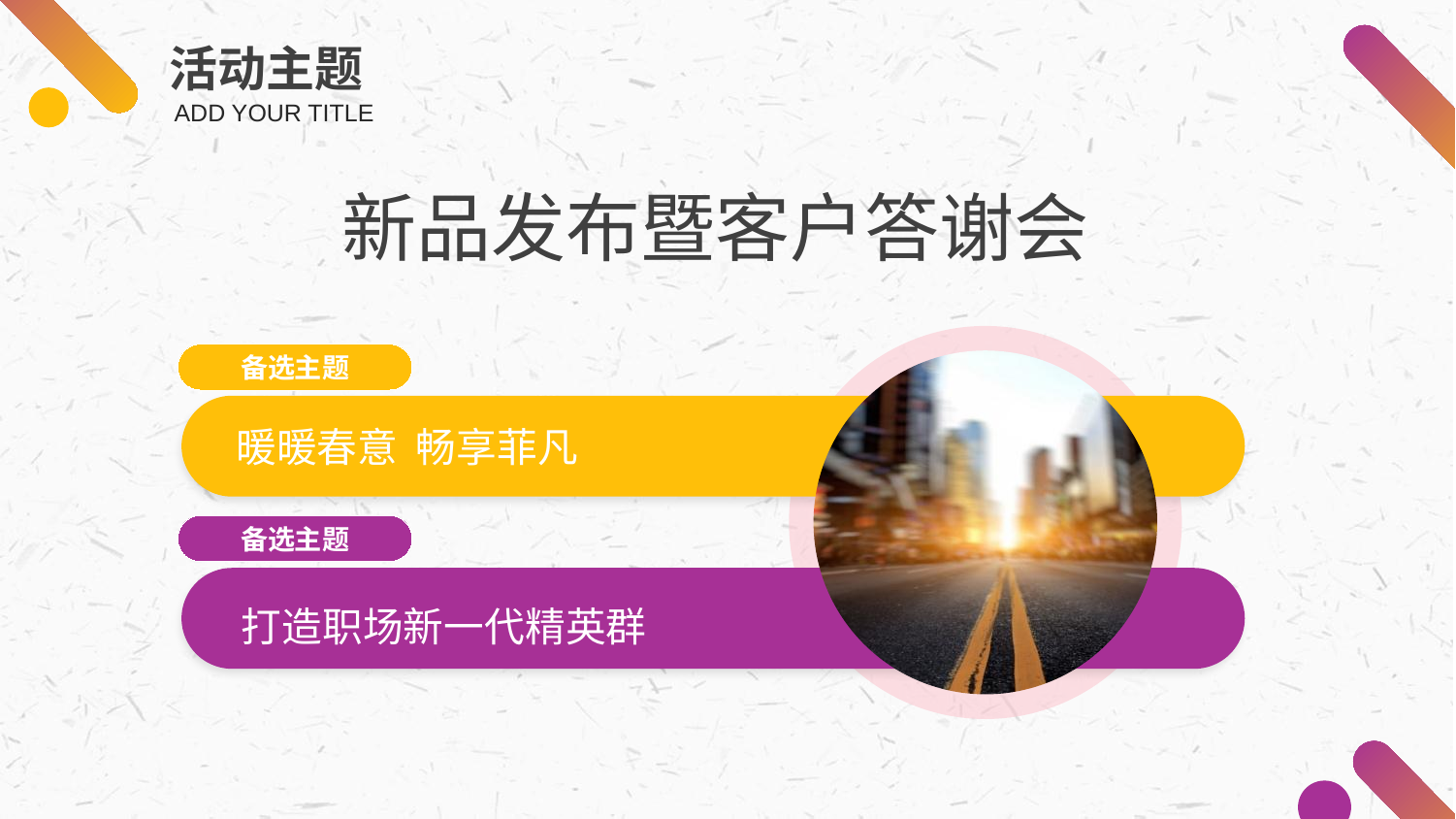

活动主题
ADD YOUR TITLE
新品发布暨客户答谢会

备选主题

暖暖春意  畅享菲凡
备选主题

打造职场新一代精英群